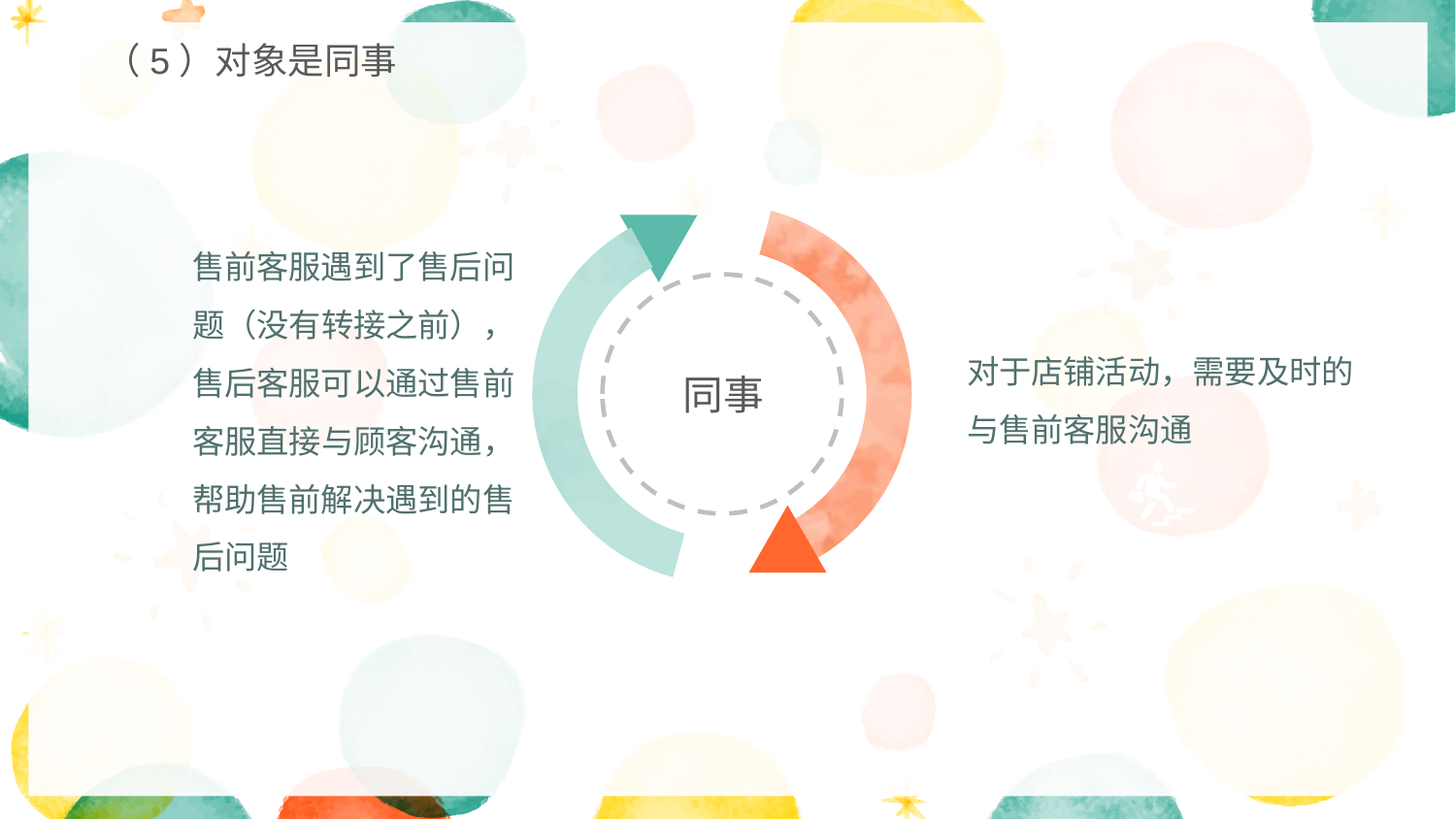

（5）对象是同事

售前客服遇到了售后问题（没有转接之前），售后客服可以通过售前客服直接与顾客沟通，帮助售前解决遇到的售后问题
    同事
对于店铺活动，需要及时的与售前客服沟通